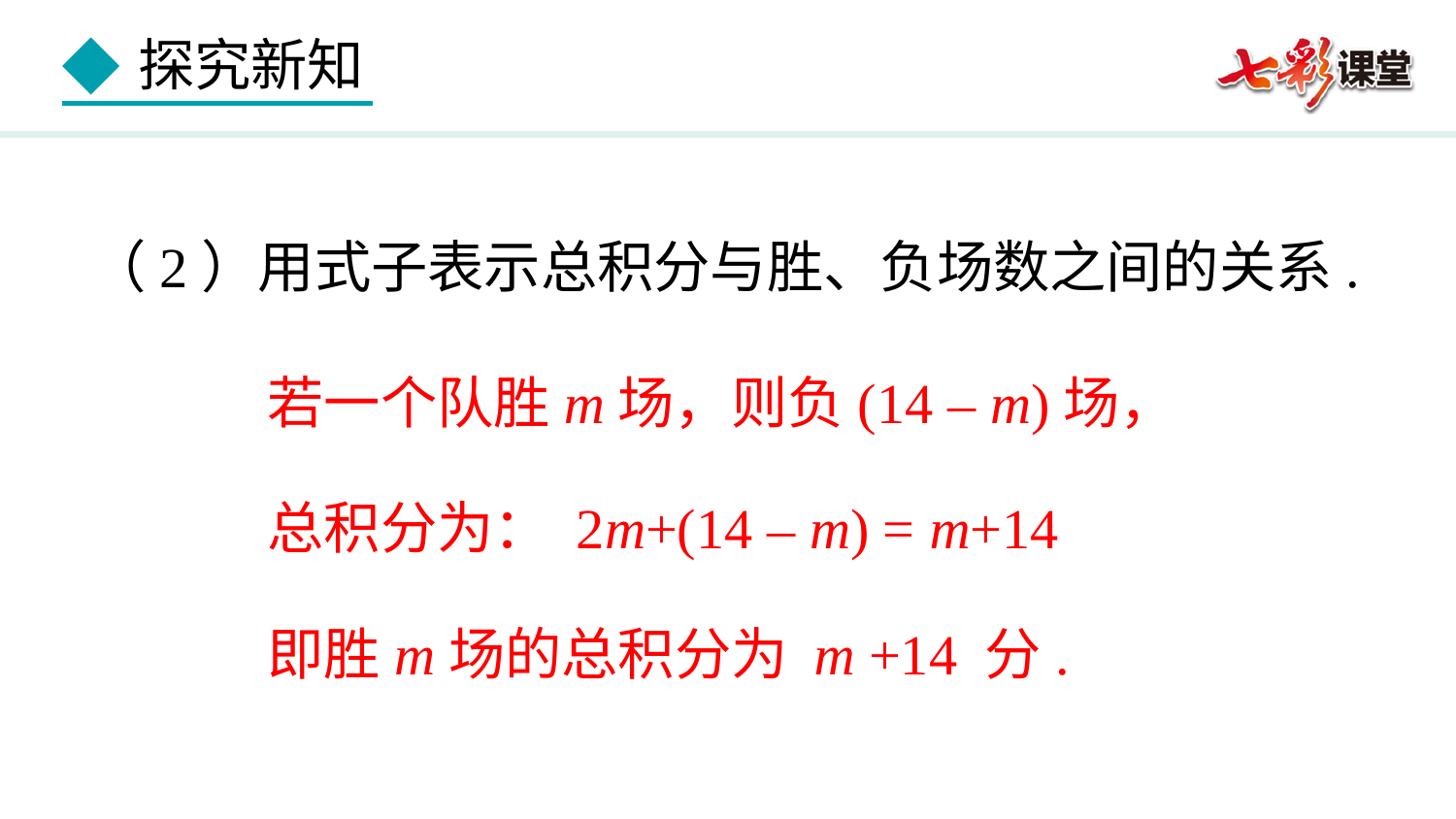

（2）用式子表示总积分与胜、负场数之间的关系.
若一个队胜m场，则负(14 – m)场，
总积分为： 2m+(14 – m) = m+14
即胜m场的总积分为 m +14 分.